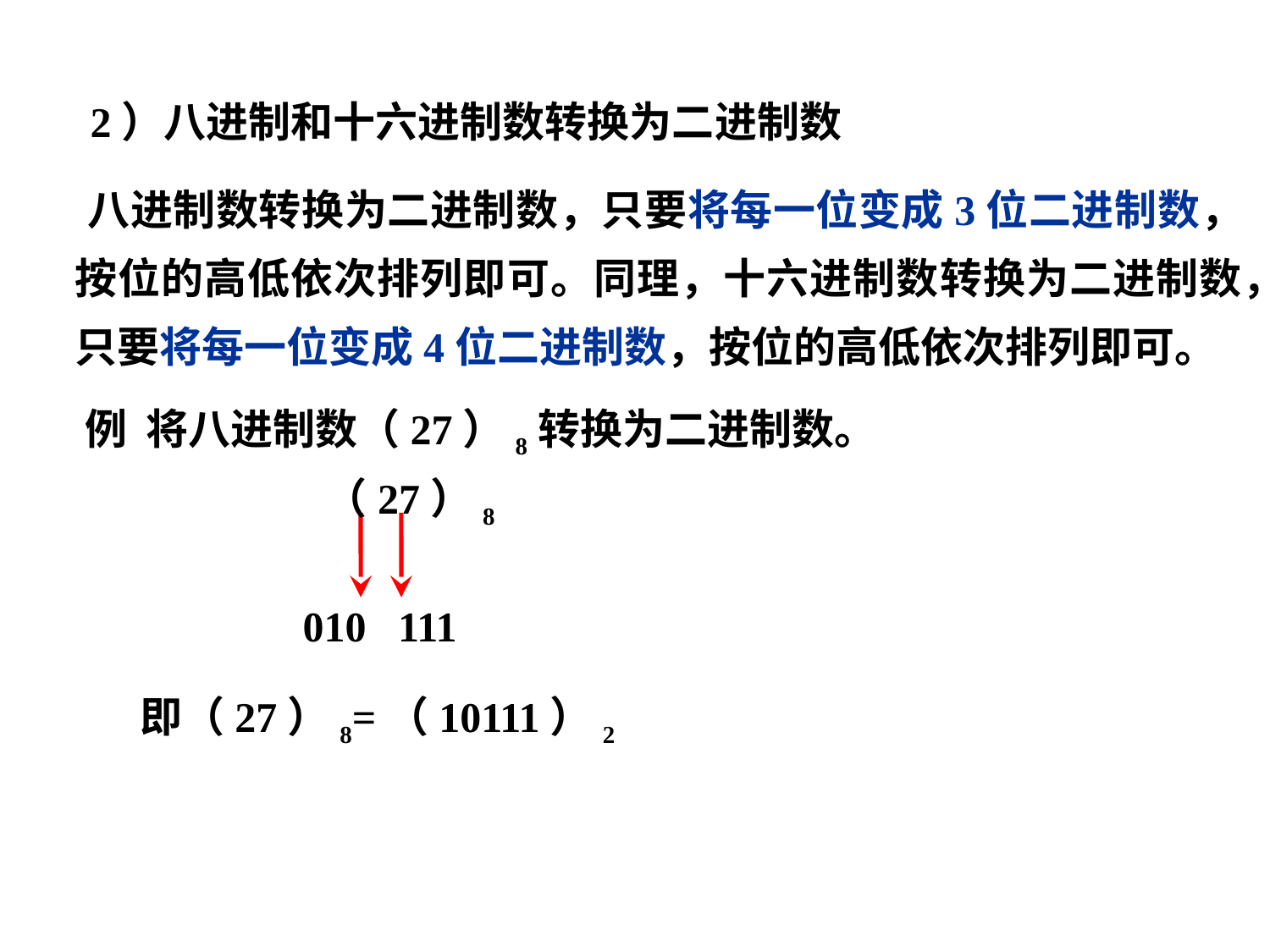

2）八进制和十六进制数转换为二进制数
     八进制数转换为二进制数，只要将每一位变成3位二进制数，按位的高低依次排列即可。同理，十六进制数转换为二进制数，只要将每一位变成4位二进制数，按位的高低依次排列即可。
     例  将八进制数（27）8转换为二进制数。
     （27）8

010   111
即（27）8=（10111）2